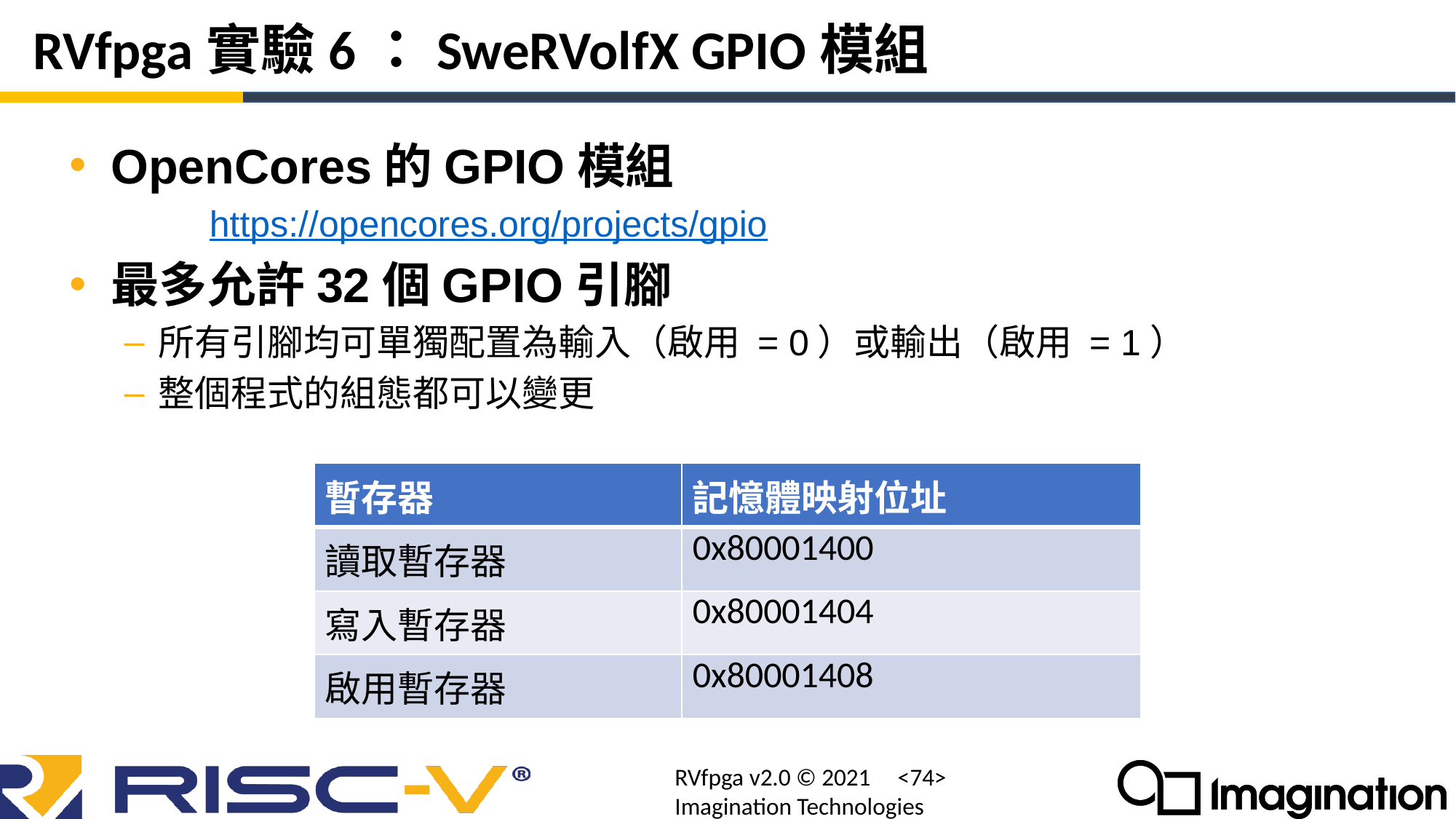

# RVfpga實驗6：SweRVolfX GPIO模組
OpenCores的GPIO模組
  	   https://opencores.org/projects/gpio
最多允許32個GPIO引腳
所有引腳均可單獨配置為輸入（啟用 = 0）或輸出（啟用 = 1）
整個程式的組態都可以變更

| 暫存器 | 記憶體映射位址 |
| --- | --- |
| 讀取暫存器 | 0x80001400 |
| 寫入暫存器 | 0x80001404 |
| 啟用暫存器 | 0x80001408 |